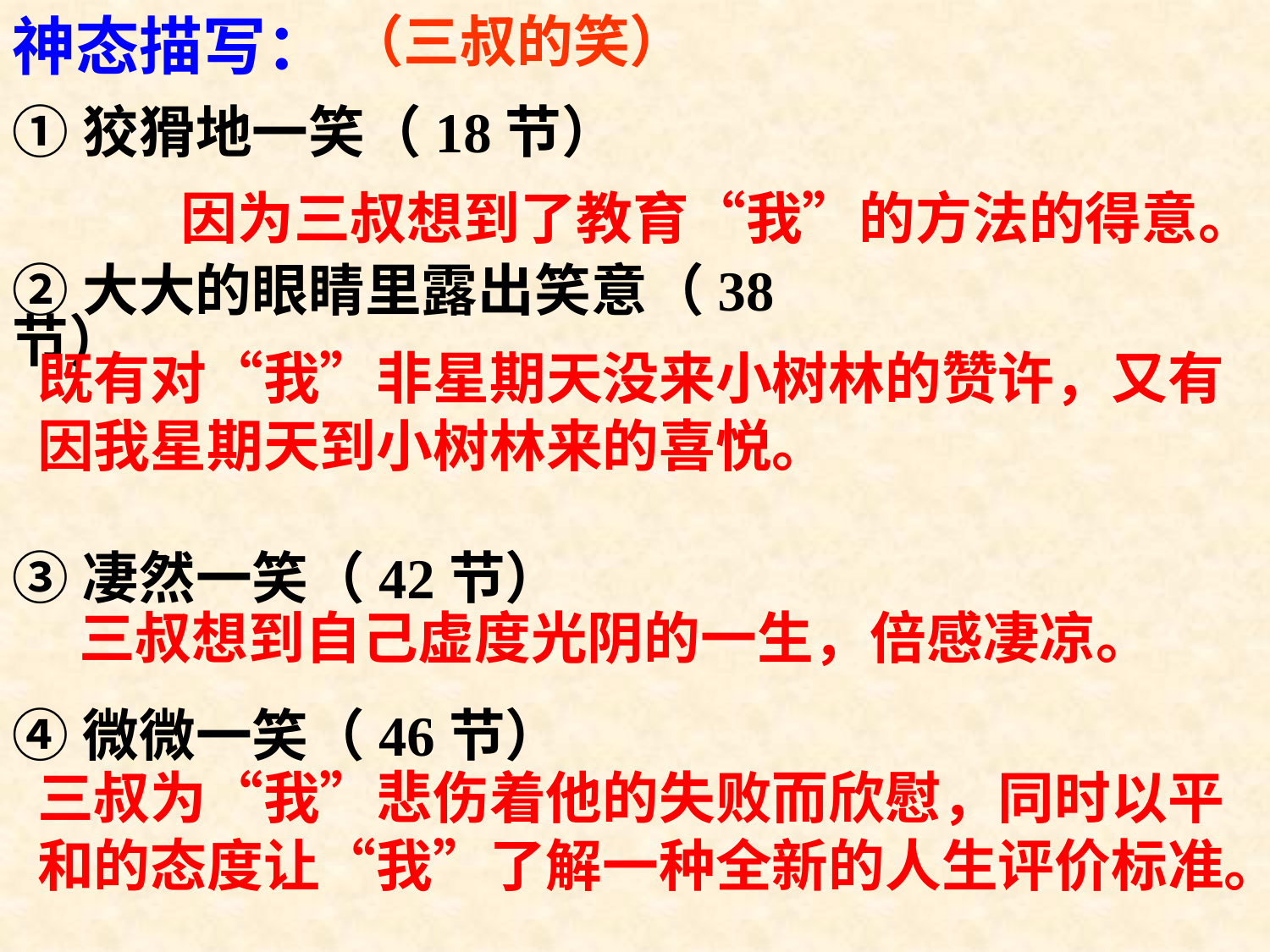

神态描写：
（三叔的笑）
①狡猾地一笑（18节）

②大大的眼睛里露出笑意（38节）

③凄然一笑（42节）

④微微一笑（46节）
            因为三叔想到了教育“我”的方法的得意。
既有对“我”非星期天没来小树林的赞许，又有因我星期天到小树林来的喜悦。
三叔想到自己虚度光阴的一生，倍感凄凉。
三叔为“我”悲伤着他的失败而欣慰，同时以平和的态度让“我”了解一种全新的人生评价标准。